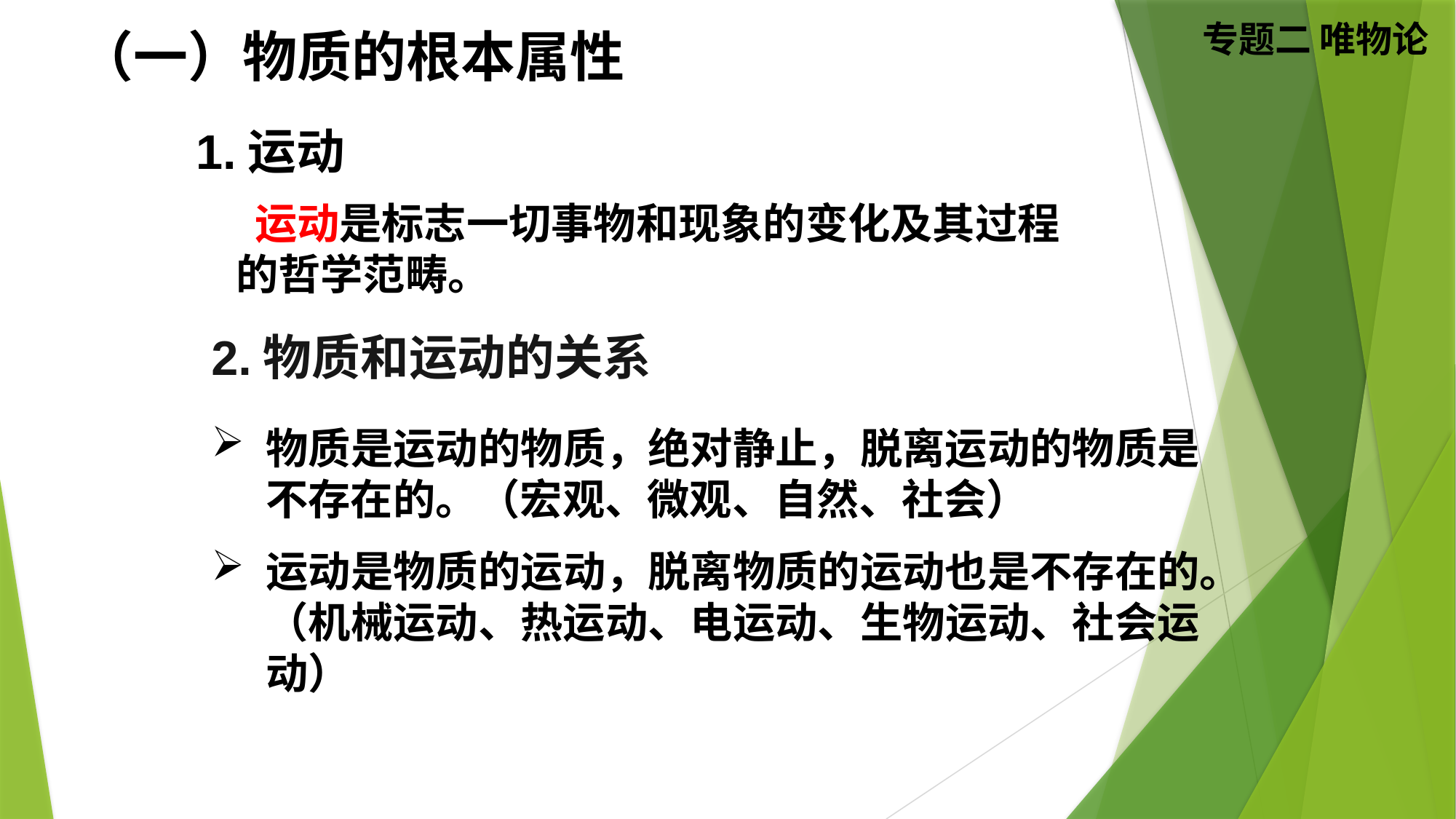

（一）物质的根本属性
1.运动
   运动是标志一切事物和现象的变化及其过程的哲学范畴。
2.物质和运动的关系
物质是运动的物质，绝对静止，脱离运动的物质是不存在的。（宏观、微观、自然、社会）
运动是物质的运动，脱离物质的运动也是不存在的。（机械运动、热运动、电运动、生物运动、社会运动）